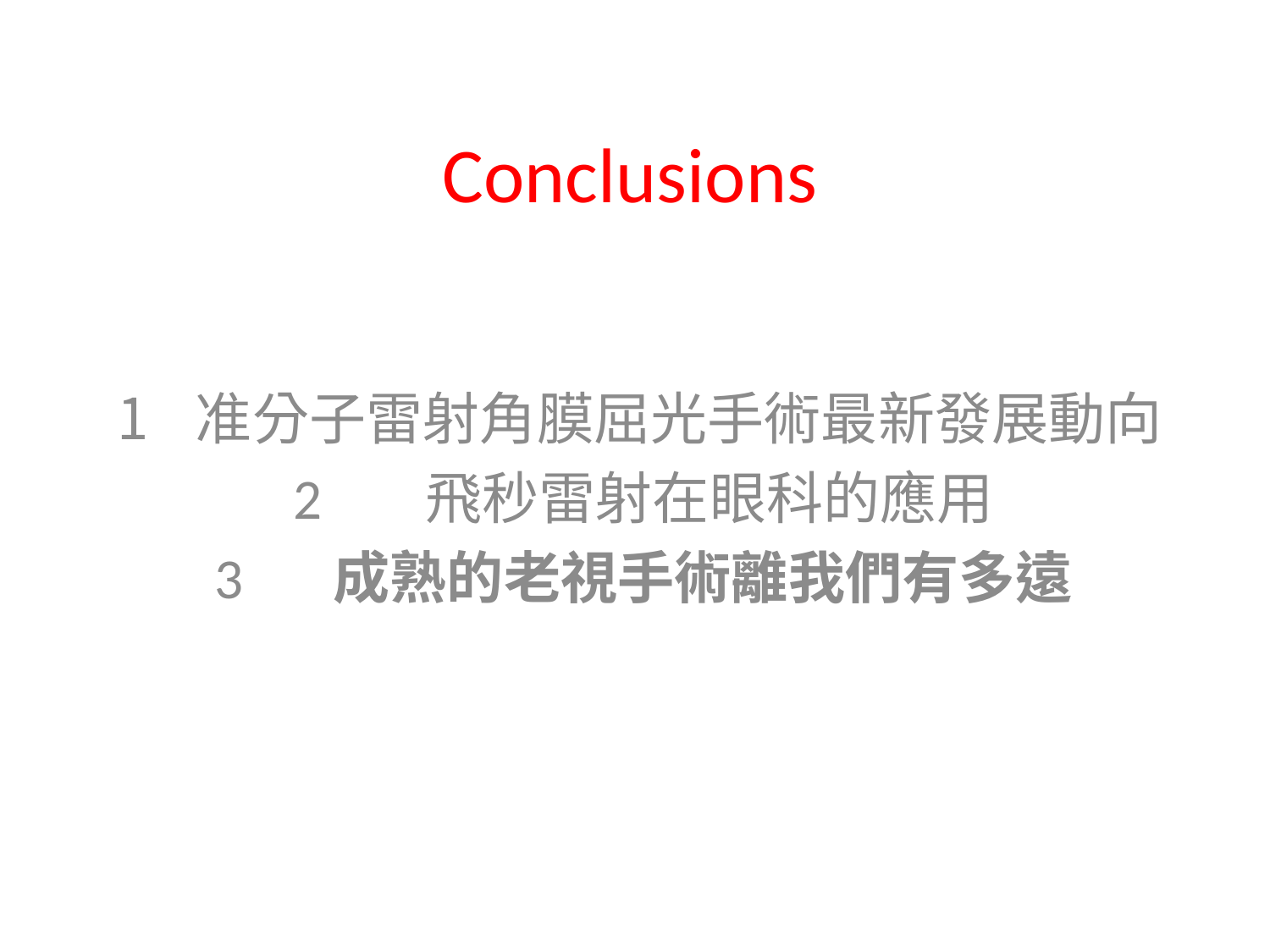

# Conclusions
准分子雷射角膜屈光手術最新發展動向
2       飛秒雷射在眼科的應用
3      成熟的老視手術離我們有多遠